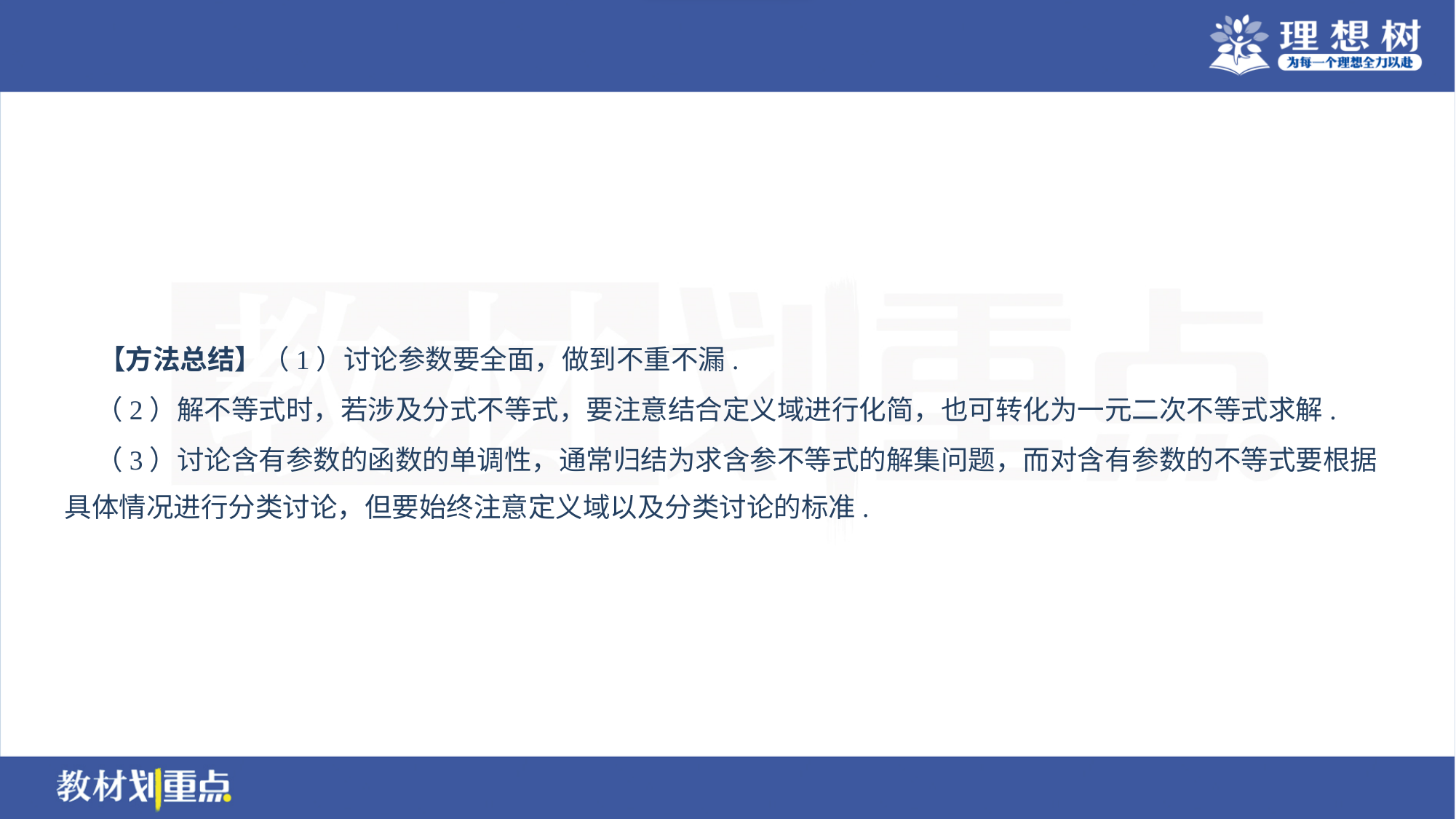

【方法总结】（1）讨论参数要全面，做到不重不漏.
    （2）解不等式时，若涉及分式不等式，要注意结合定义域进行化简，也可转化为一元二次不等式求解.
    （3）讨论含有参数的函数的单调性，通常归结为求含参不等式的解集问题，而对含有参数的不等式要根据
具体情况进行分类讨论，但要始终注意定义域以及分类讨论的标准.